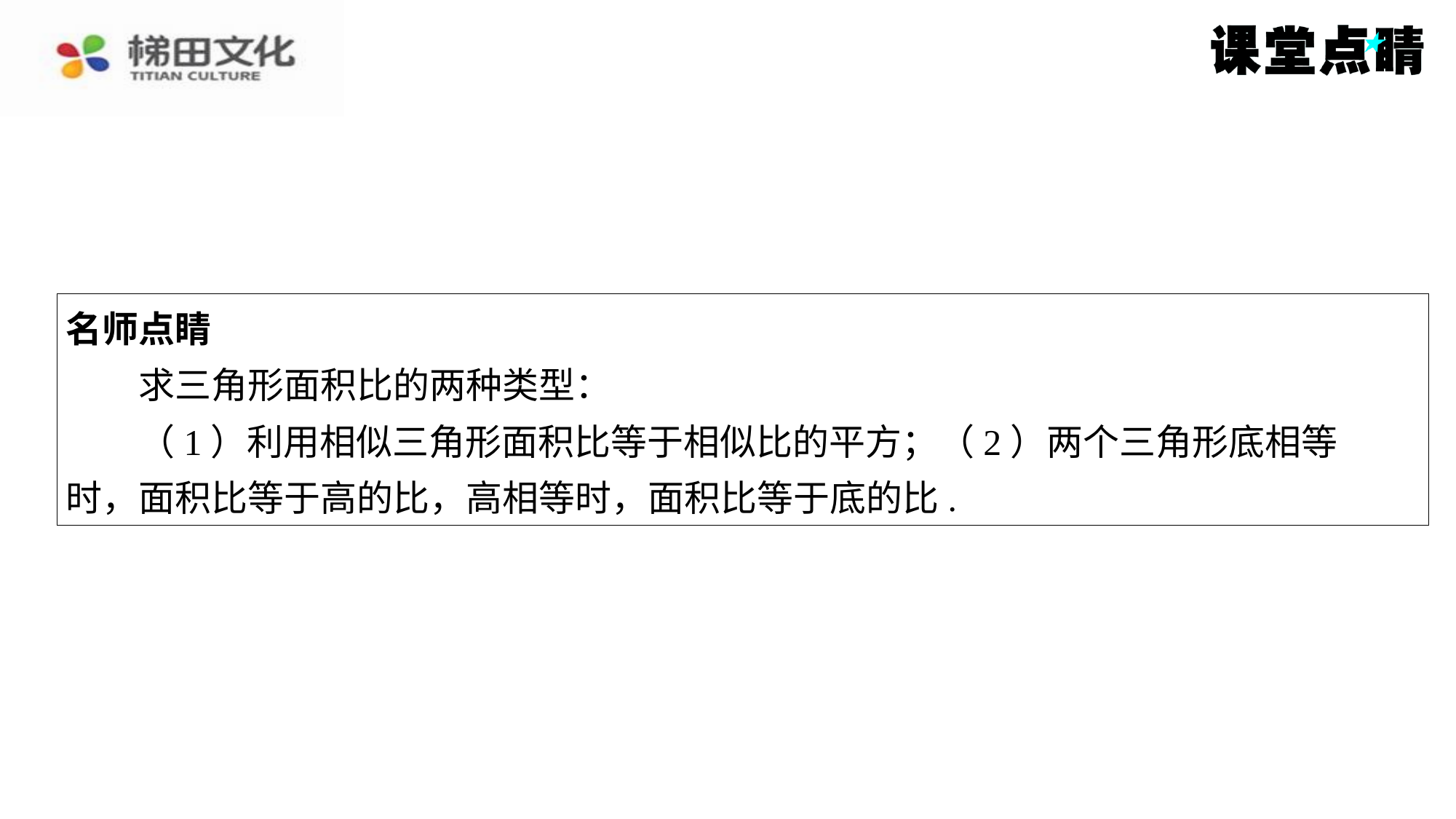

名师点睛
　　求三角形面积比的两种类型：
（1）利用相似三角形面积比等于相似比的平方；（2）两个三角形底相等
时，面积比等于高的比，高相等时，面积比等于底的比.